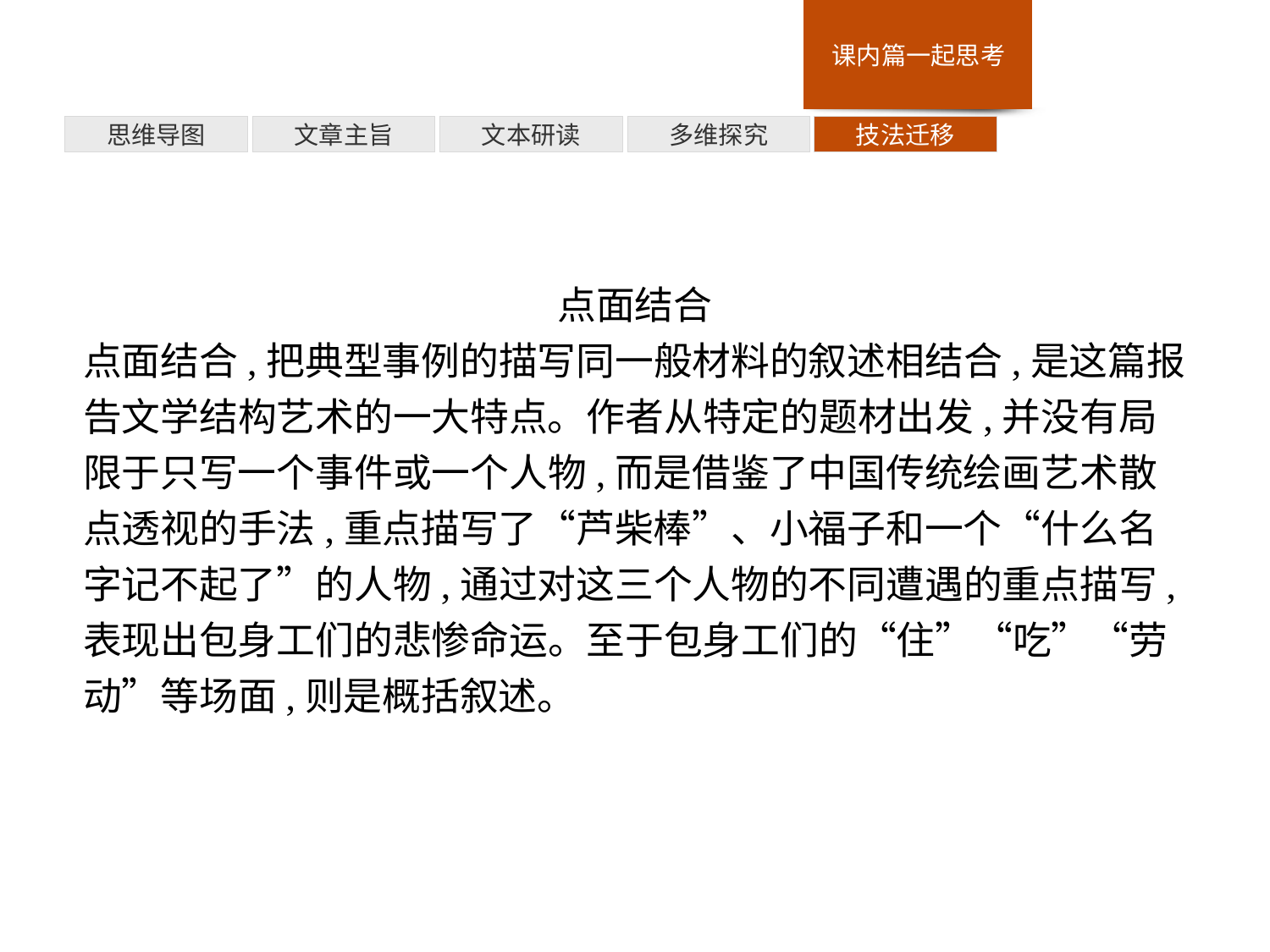

多维探究
思维导图
文章主旨
文本研读
技法迁移
点面结合
点面结合,把典型事例的描写同一般材料的叙述相结合,是这篇报告文学结构艺术的一大特点。作者从特定的题材出发,并没有局限于只写一个事件或一个人物,而是借鉴了中国传统绘画艺术散点透视的手法,重点描写了“芦柴棒”、小福子和一个“什么名字记不起了”的人物,通过对这三个人物的不同遭遇的重点描写,表现出包身工们的悲惨命运。至于包身工们的“住”“吃”“劳动”等场面,则是概括叙述。